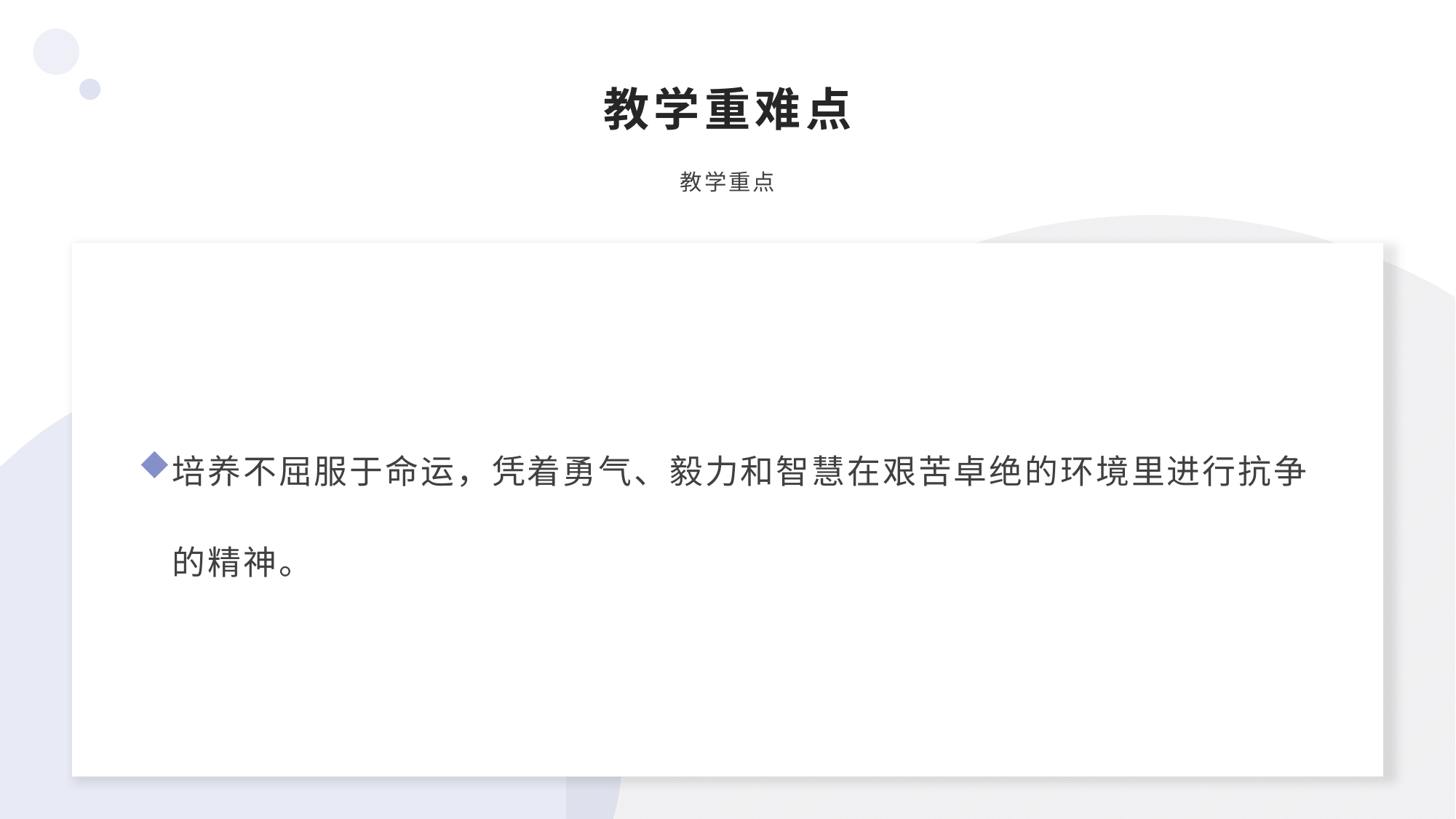

教学重难点

教学重点

培养不屈服于命运，凭着勇气、毅力和智慧在艰苦卓绝的环境里进行抗争的精神。